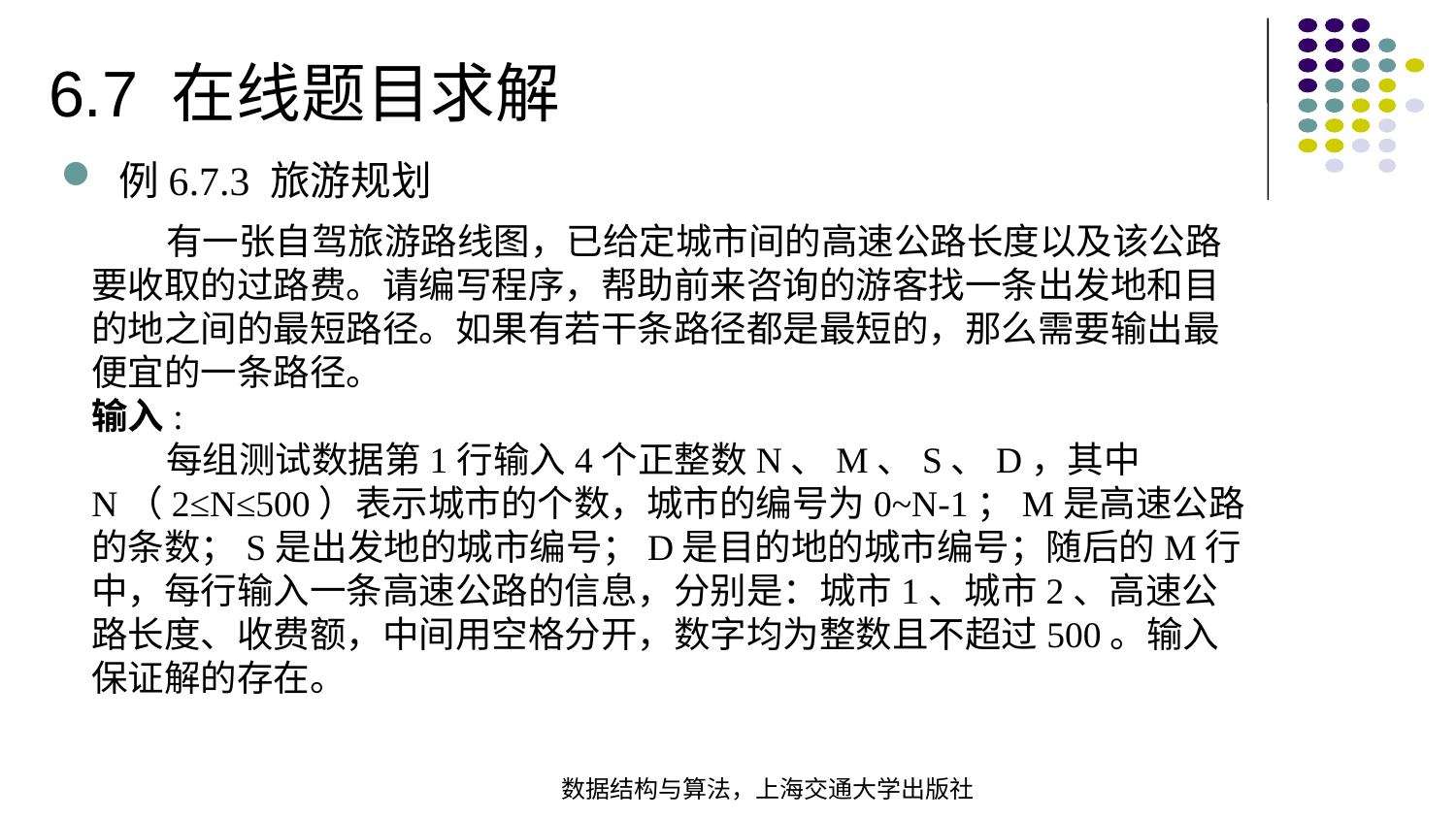

6.7 在线题目求解
例6.7.3 旅游规划
        有一张自驾旅游路线图，已给定城市间的高速公路长度以及该公路要收取的过路费。请编写程序，帮助前来咨询的游客找一条出发地和目的地之间的最短路径。如果有若干条路径都是最短的，那么需要输出最便宜的一条路径。
输入:
        每组测试数据第1行输入4个正整数N、M、S、D，其中N（2≤N≤500）表示城市的个数，城市的编号为0~N-1；M是高速公路的条数；S是出发地的城市编号；D是目的地的城市编号；随后的M行中，每行输入一条高速公路的信息，分别是：城市1、城市2、高速公路长度、收费额，中间用空格分开，数字均为整数且不超过500。输入保证解的存在。